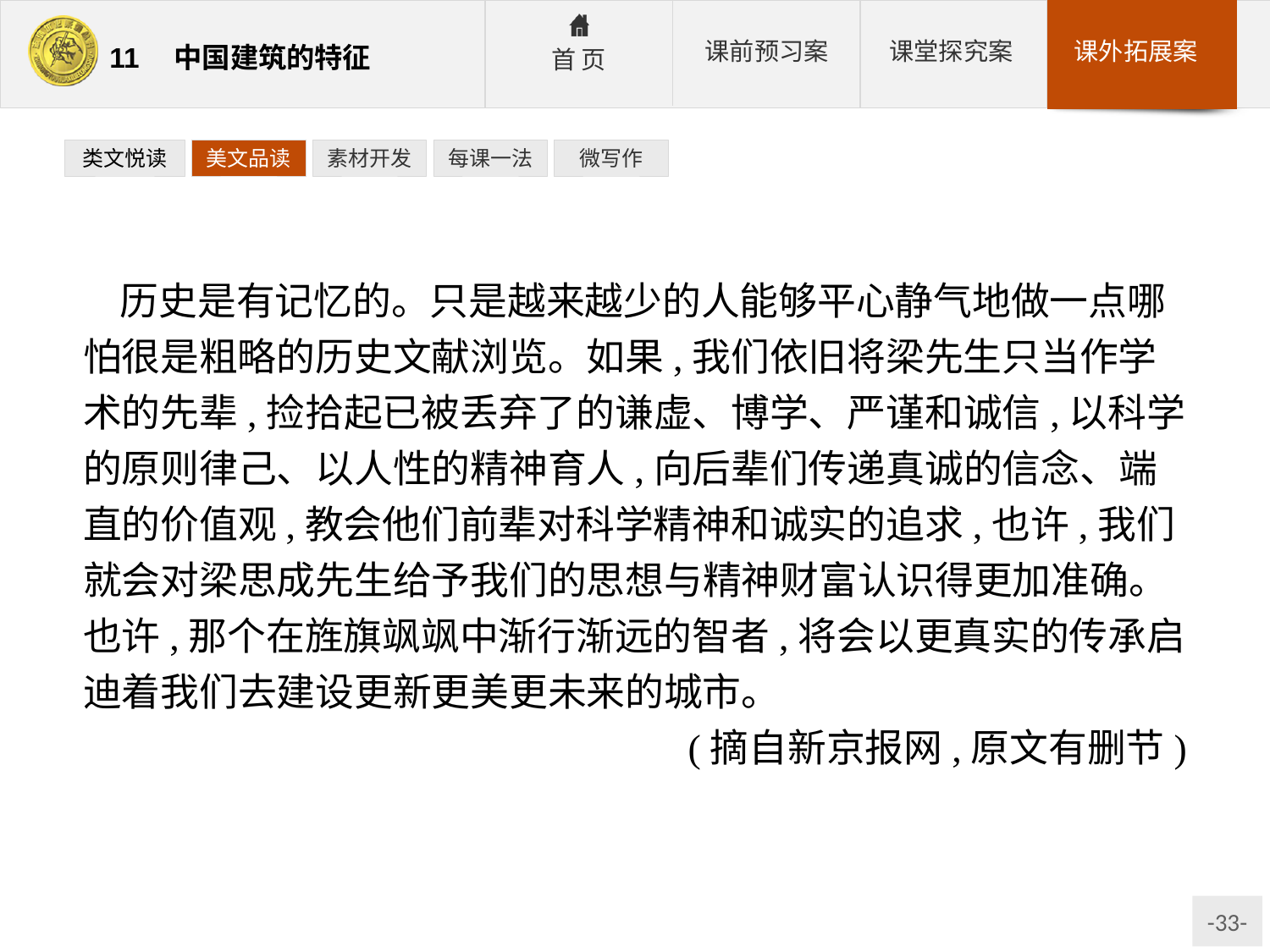

类文悦读
美文品读
素材开发
每课一法
微写作
历史是有记忆的。只是越来越少的人能够平心静气地做一点哪怕很是粗略的历史文献浏览。如果,我们依旧将梁先生只当作学术的先辈,捡拾起已被丢弃了的谦虚、博学、严谨和诚信,以科学的原则律己、以人性的精神育人,向后辈们传递真诚的信念、端直的价值观,教会他们前辈对科学精神和诚实的追求,也许,我们就会对梁思成先生给予我们的思想与精神财富认识得更加准确。也许,那个在旌旗飒飒中渐行渐远的智者,将会以更真实的传承启迪着我们去建设更新更美更未来的城市。
(摘自新京报网,原文有删节)